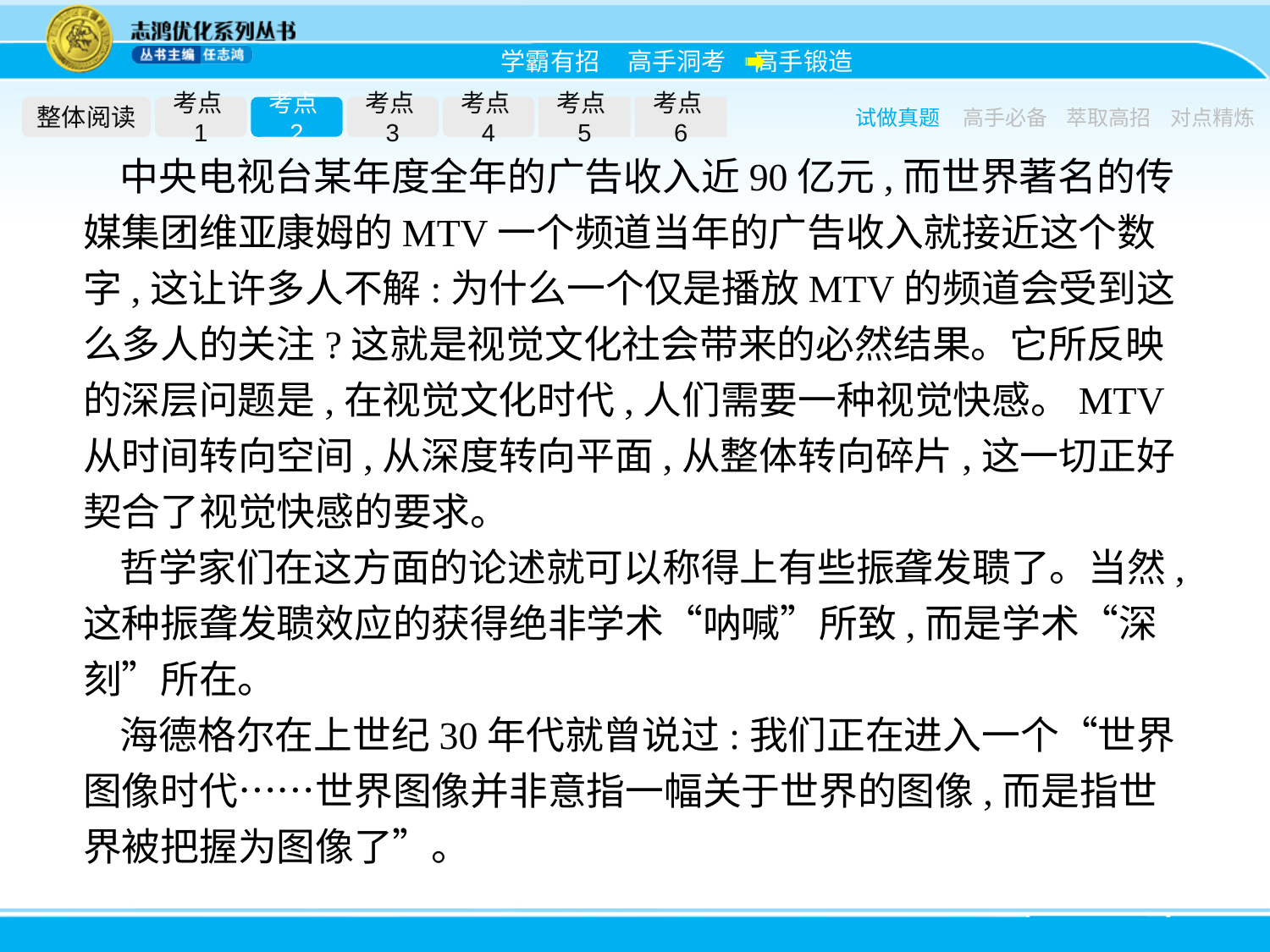

整体阅读
考点1
考点2
考点3
考点4
考点5
考点6
试做真题
高手必备
萃取高招
对点精炼
中央电视台某年度全年的广告收入近90亿元,而世界著名的传媒集团维亚康姆的MTV一个频道当年的广告收入就接近这个数字,这让许多人不解:为什么一个仅是播放MTV的频道会受到这么多人的关注?这就是视觉文化社会带来的必然结果。它所反映的深层问题是,在视觉文化时代,人们需要一种视觉快感。MTV从时间转向空间,从深度转向平面,从整体转向碎片,这一切正好契合了视觉快感的要求。
哲学家们在这方面的论述就可以称得上有些振聋发聩了。当然,这种振聋发聩效应的获得绝非学术“呐喊”所致,而是学术“深刻”所在。
海德格尔在上世纪30年代就曾说过:我们正在进入一个“世界图像时代……世界图像并非意指一幅关于世界的图像,而是指世界被把握为图像了”。